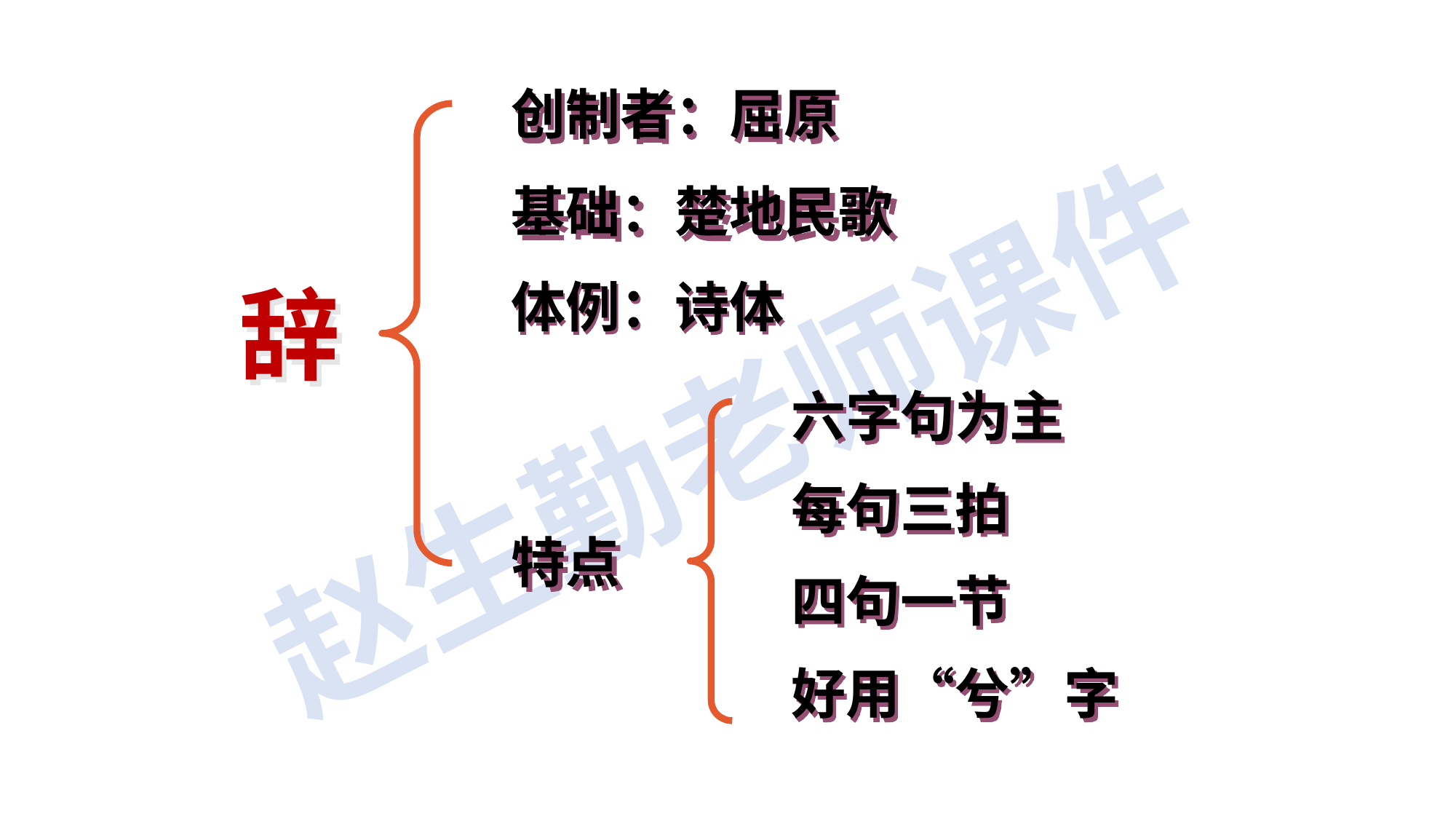

创制者：屈原

基础：楚地民歌
辞
体例：诗体
六字句为主
每句三拍
四句一节
好用“兮”字

特点